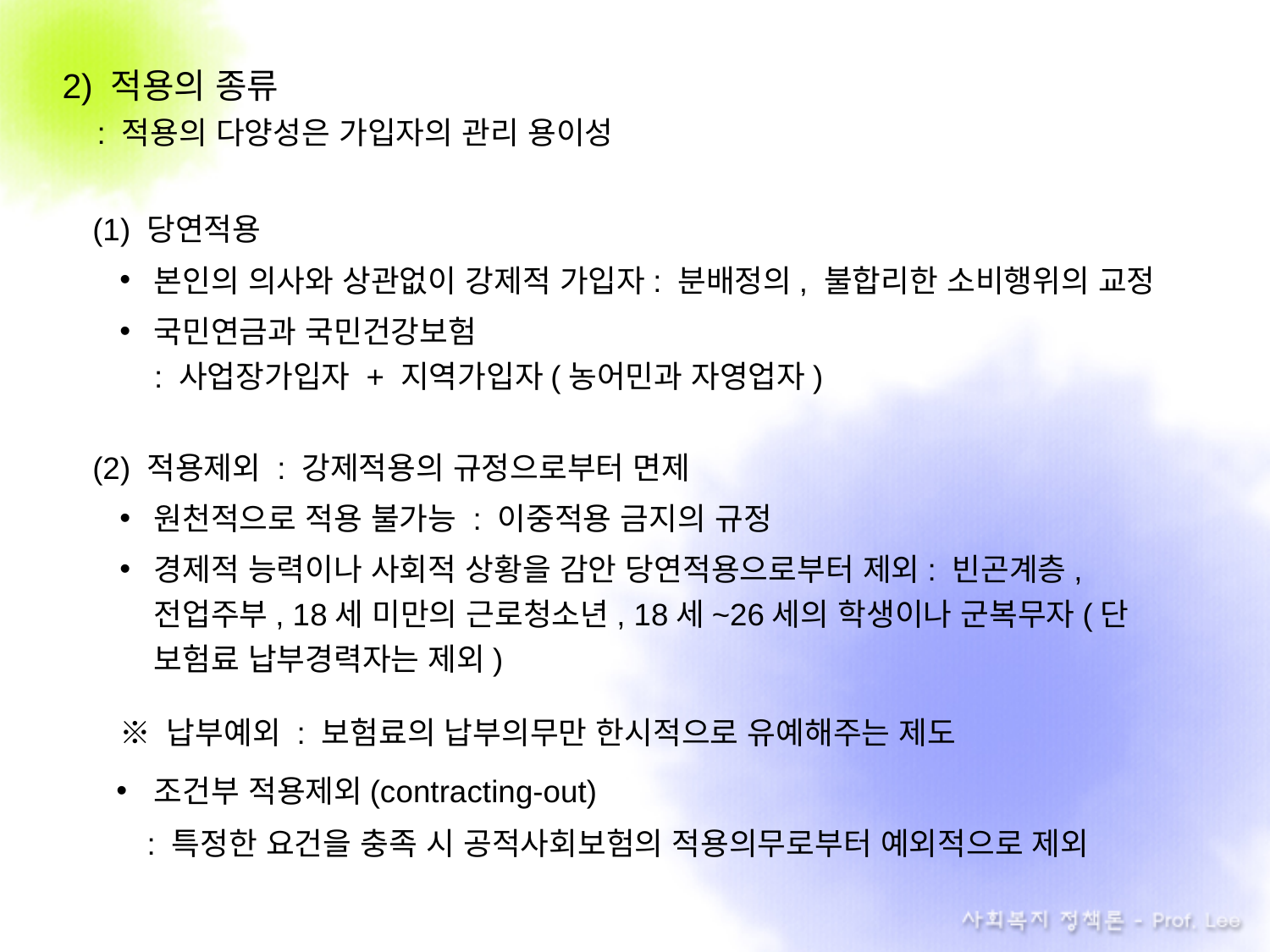

2) 적용의 종류
    : 적용의 다양성은 가입자의 관리 용이성

(1) 당연적용
본인의 의사와 상관없이 강제적 가입자: 분배정의, 불합리한 소비행위의 교정
국민연금과 국민건강보험
    : 사업장가입자 + 지역가입자(농어민과 자영업자)

(2) 적용제외 : 강제적용의 규정으로부터 면제
원천적으로 적용 불가능 : 이중적용 금지의 규정
경제적 능력이나 사회적 상황을 감안 당연적용으로부터 제외: 빈곤계층, 전업주부, 18세 미만의 근로청소년, 18세~26세의 학생이나 군복무자(단 보험료 납부경력자는 제외)

※ 납부예외 : 보험료의 납부의무만 한시적으로 유예해주는 제도
조건부 적용제외(contracting-out)
     : 특정한 요건을 충족 시 공적사회보험의 적용의무로부터 예외적으로 제외